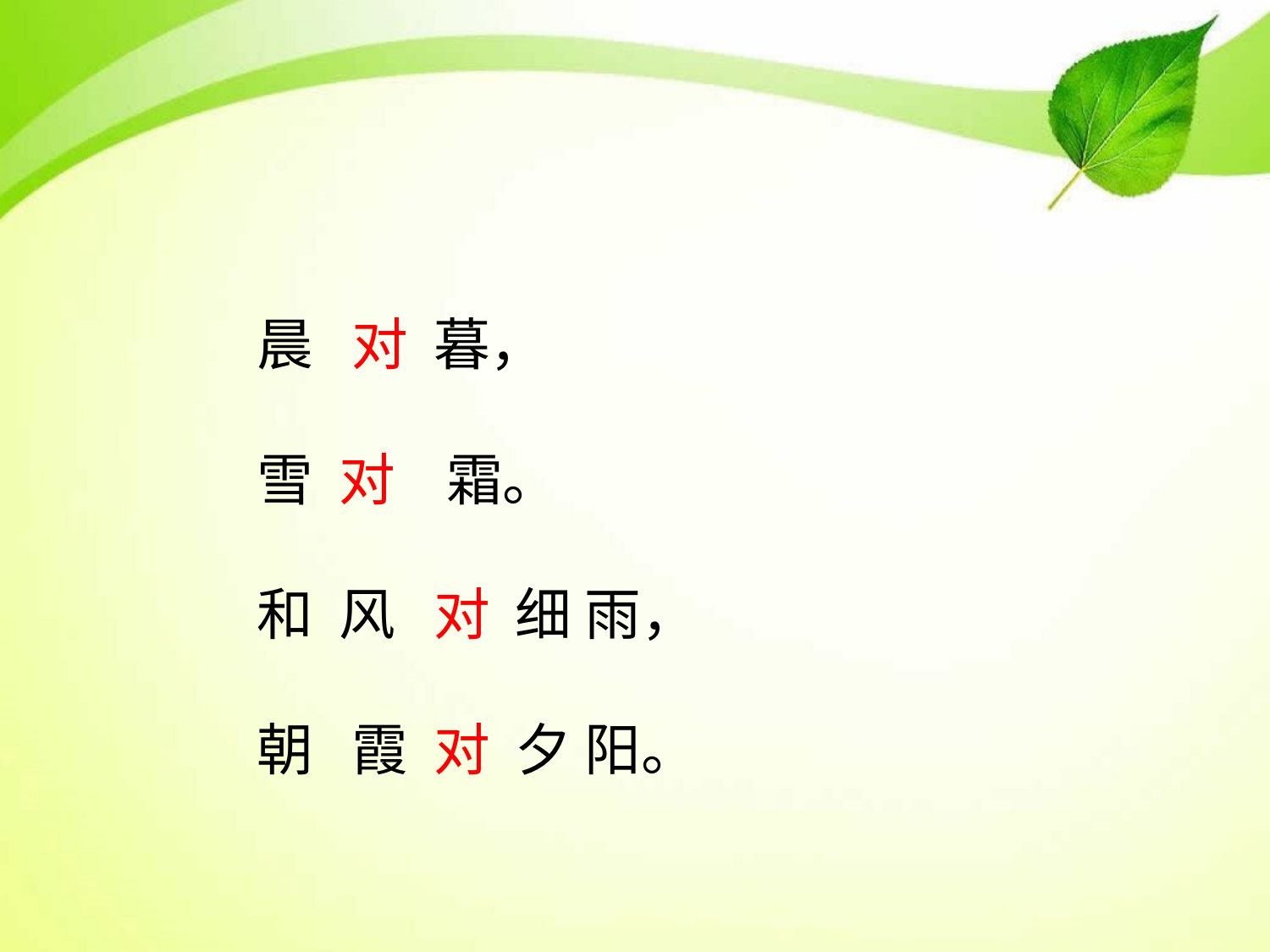

晨   对  暮，

雪  对    霜。

和  风   对  细 雨，

朝   霞  对  夕 阳。